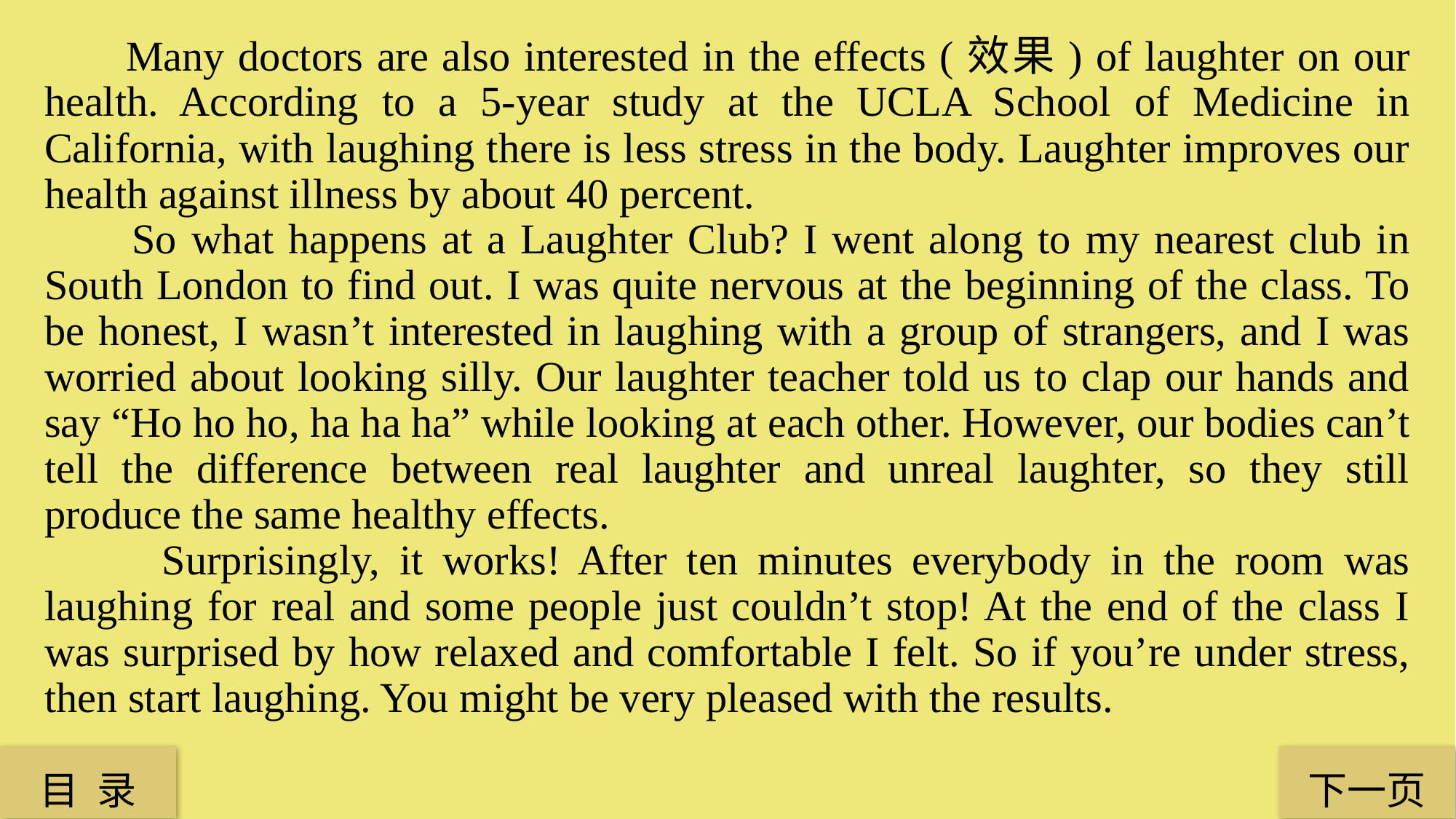

Many doctors are also interested in the effects (效果) of laughter on our health. According to a 5-year study at the UCLA School of Medicine in California, with laughing there is less stress in the body. Laughter improves our health against illness by about 40 percent.
      So what happens at a Laughter Club? I went along to my nearest club in South London to find out. I was quite nervous at the beginning of the class. To be honest, I wasn’t interested in laughing with a group of strangers, and I was worried about looking silly. Our laughter teacher told us to clap our hands and say “Ho ho ho, ha ha ha” while looking at each other. However, our bodies can’t tell the difference between real laughter and unreal laughter, so they still produce the same healthy effects.
      Surprisingly, it works! After ten minutes everybody in the room was laughing for real and some people just couldn’t stop! At the end of the class I was surprised by how relaxed and comfortable I felt. So if you’re under stress, then start laughing. You might be very pleased with the results.